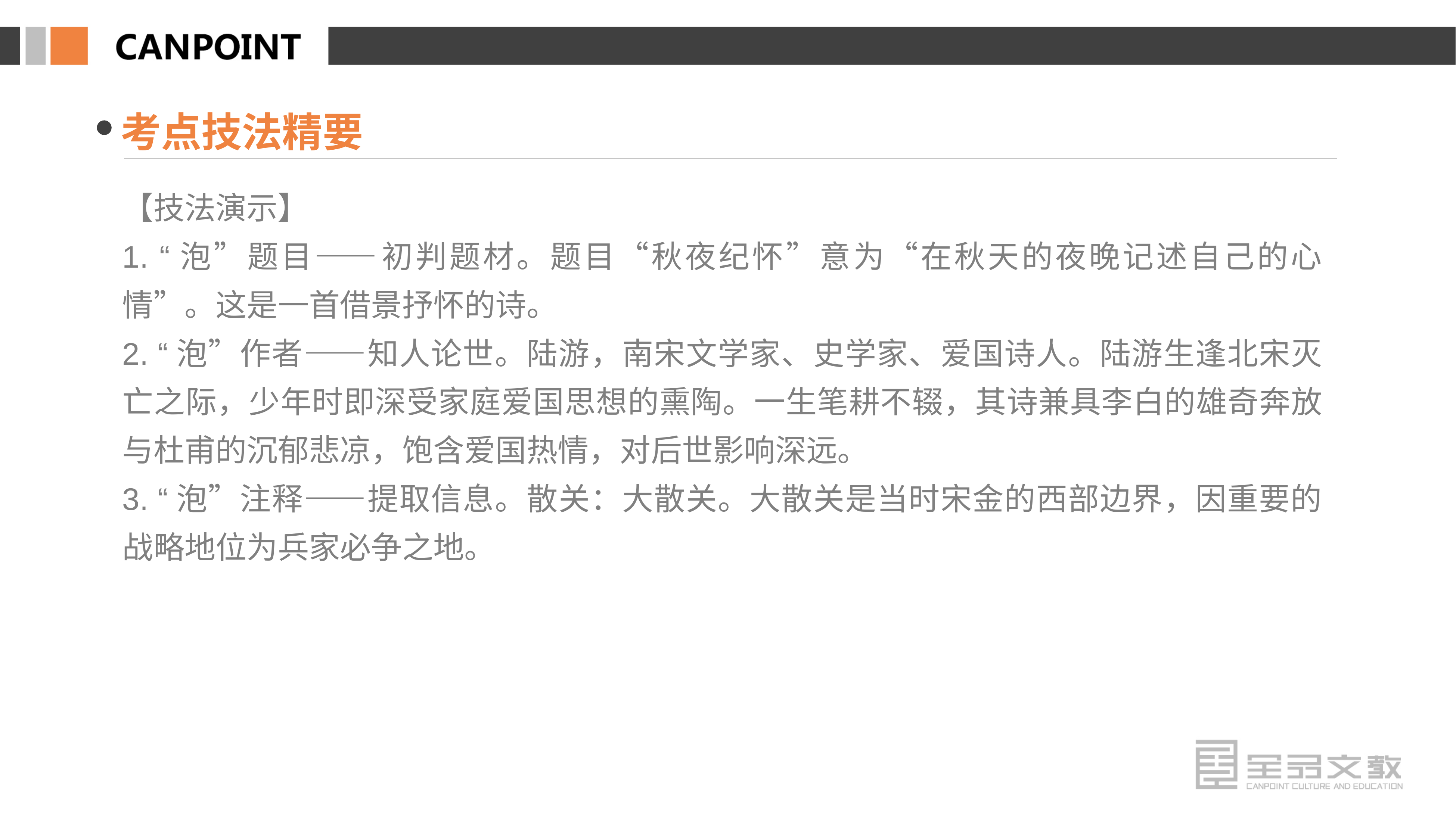

考点技法精要

【技法演示】
1. “泡”题目——初判题材。题目“秋夜纪怀”意为“在秋天的夜晚记述自己的心情”。这是一首借景抒怀的诗。
2. “泡”作者——知人论世。陆游，南宋文学家、史学家、爱国诗人。陆游生逢北宋灭亡之际，少年时即深受家庭爱国思想的熏陶。一生笔耕不辍，其诗兼具李白的雄奇奔放与杜甫的沉郁悲凉，饱含爱国热情，对后世影响深远。
3. “泡”注释——提取信息。散关：大散关。大散关是当时宋金的西部边界，因重要的战略地位为兵家必争之地。